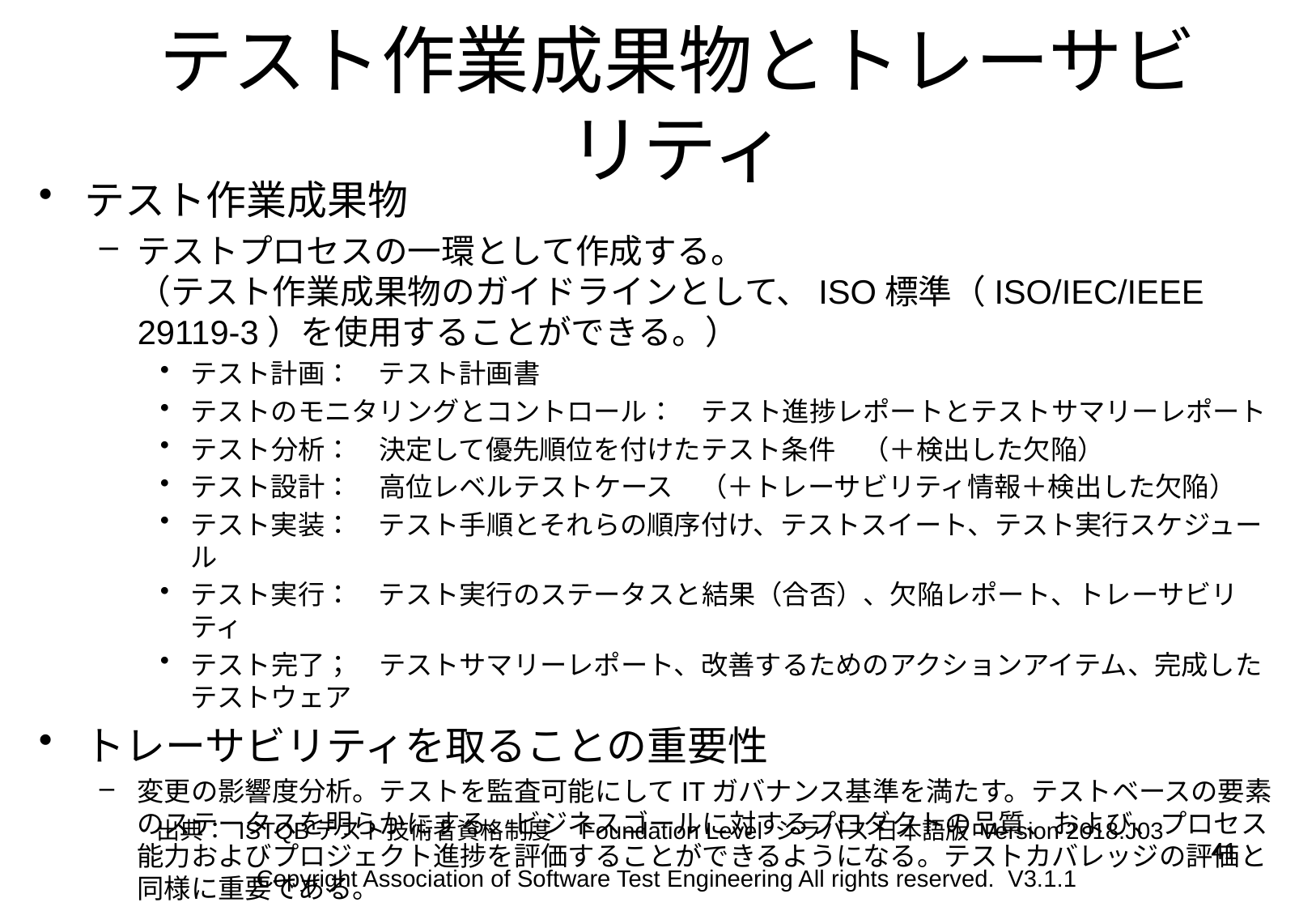

# テスト作業成果物とトレーサビリティ
テスト作業成果物
テストプロセスの一環として作成する。
（テスト作業成果物のガイドラインとして、ISO標準（ISO/IEC/IEEE 29119-3）を使用することができる。）
テスト計画：　テスト計画書
テストのモニタリングとコントロール：　テスト進捗レポートとテストサマリーレポート
テスト分析：　決定して優先順位を付けたテスト条件　（＋検出した欠陥）
テスト設計：　高位レベルテストケース　（＋トレーサビリティ情報＋検出した欠陥）
テスト実装：　テスト手順とそれらの順序付け、テストスイート、テスト実行スケジュール
テスト実行：　テスト実行のステータスと結果（合否）、欠陥レポート、トレーサビリティ
テスト完了；　テストサマリーレポート、改善するためのアクションアイテム、完成したテストウェア
トレーサビリティを取ることの重要性
変更の影響度分析。テストを監査可能にしてITガバナンス基準を満たす。テストベースの要素のステータスを明らかにする、ビジネスゴールに対するプロダクトの品質、および、プロセス能力およびプロジェクト進捗を評価することができるようになる。テストカバレッジの評価と同様に重要である。
出典： ISTQBテスト技術者資格制度　Foundation Level シラバス 日本語版 Version 2018.J03
41
Copyright Association of Software Test Engineering All rights reserved.  V3.1.1